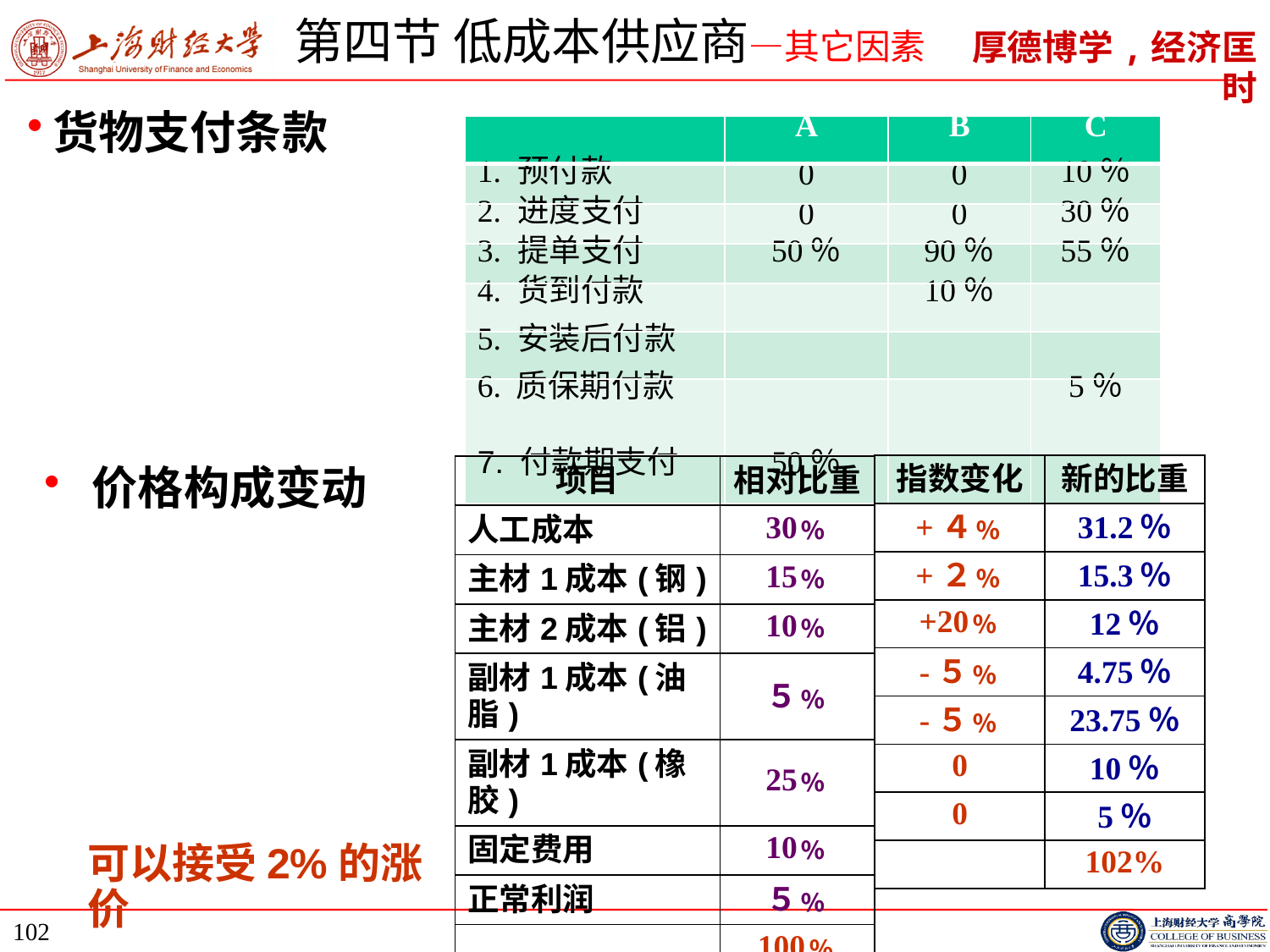

# 第四节 低成本供应商—其它因素
货物支付条款
|  | A | B | C |
| --- | --- | --- | --- |
| 1. 预付款 | 0 | 0 | 10％ |
| 2. 进度支付 | 0 | 0 | 30％ |
| 3. 提单支付 | 50％ | 90％ | 55％ |
| 4. 货到付款 |  | 10％ |  |
| 5. 安装后付款 |  |  |  |
| 6. 质保期付款 |  |  | 5％ |
| 7. 付款期支付 | 50％ |  |  |
| 指数变化 | 新的比重 |
| --- | --- |
| +４﹪ | 31.2％ |
| +２﹪ | 15.3％ |
| +20﹪ | 12％ |
| -５﹪ | 4.75％ |
| -５﹪ | 23.75％ |
| 0 | 10％ |
| 0 | 5％ |
|  | 102% |
价格构成变动
| 项目 | 相对比重 |
| --- | --- |
| 人工成本 | 30﹪ |
| 主材1成本(钢) | 15﹪ |
| 主材2成本(铝) | 10﹪ |
| 副材1成本(油脂) | ５﹪ |
| 副材1成本(橡胶) | 25﹪ |
| 固定费用 | 10﹪ |
| 正常利润 | ５﹪ |
|  | 100﹪ |
可以接受2%的涨价
102